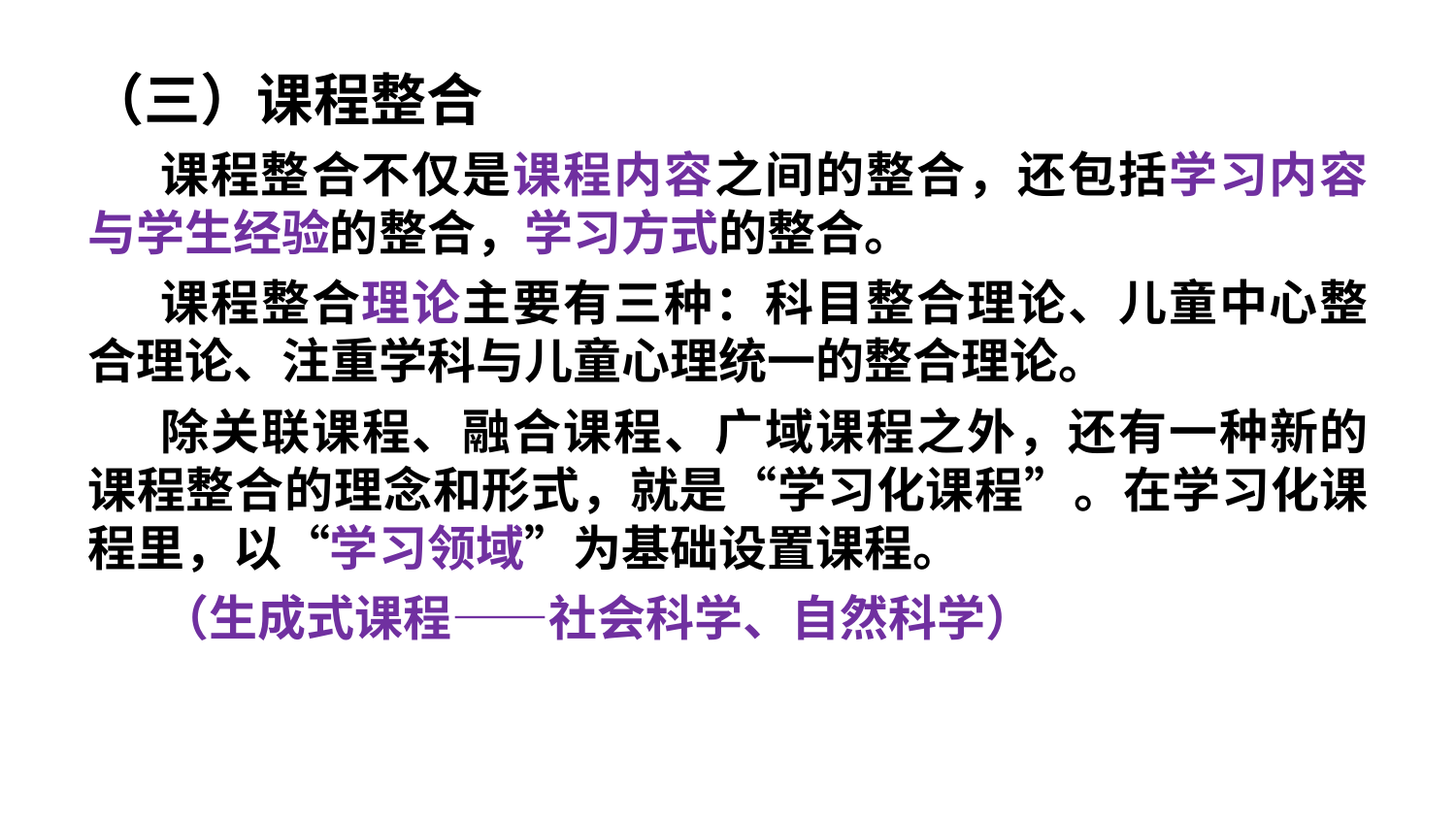

（三）课程整合
课程整合不仅是课程内容之间的整合，还包括学习内容与学生经验的整合，学习方式的整合。
课程整合理论主要有三种：科目整合理论、儿童中心整合理论、注重学科与儿童心理统一的整合理论。
除关联课程、融合课程、广域课程之外，还有一种新的课程整合的理念和形式，就是“学习化课程”。在学习化课程里，以“学习领域”为基础设置课程。
（生成式课程——社会科学、自然科学）